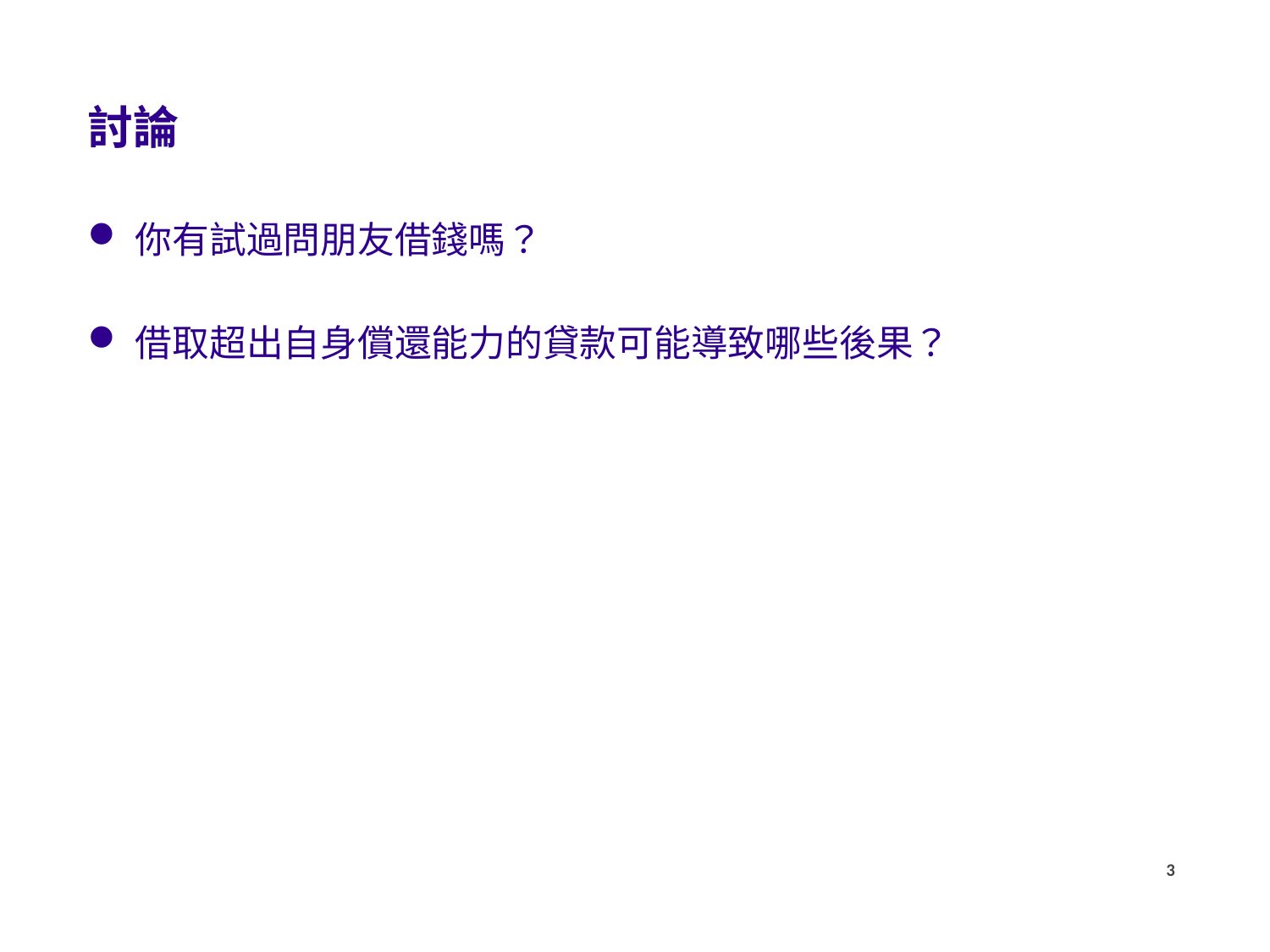

討論
你有試過問朋友借錢嗎？

借取超出自身償還能力的貸款可能導致哪些後果？